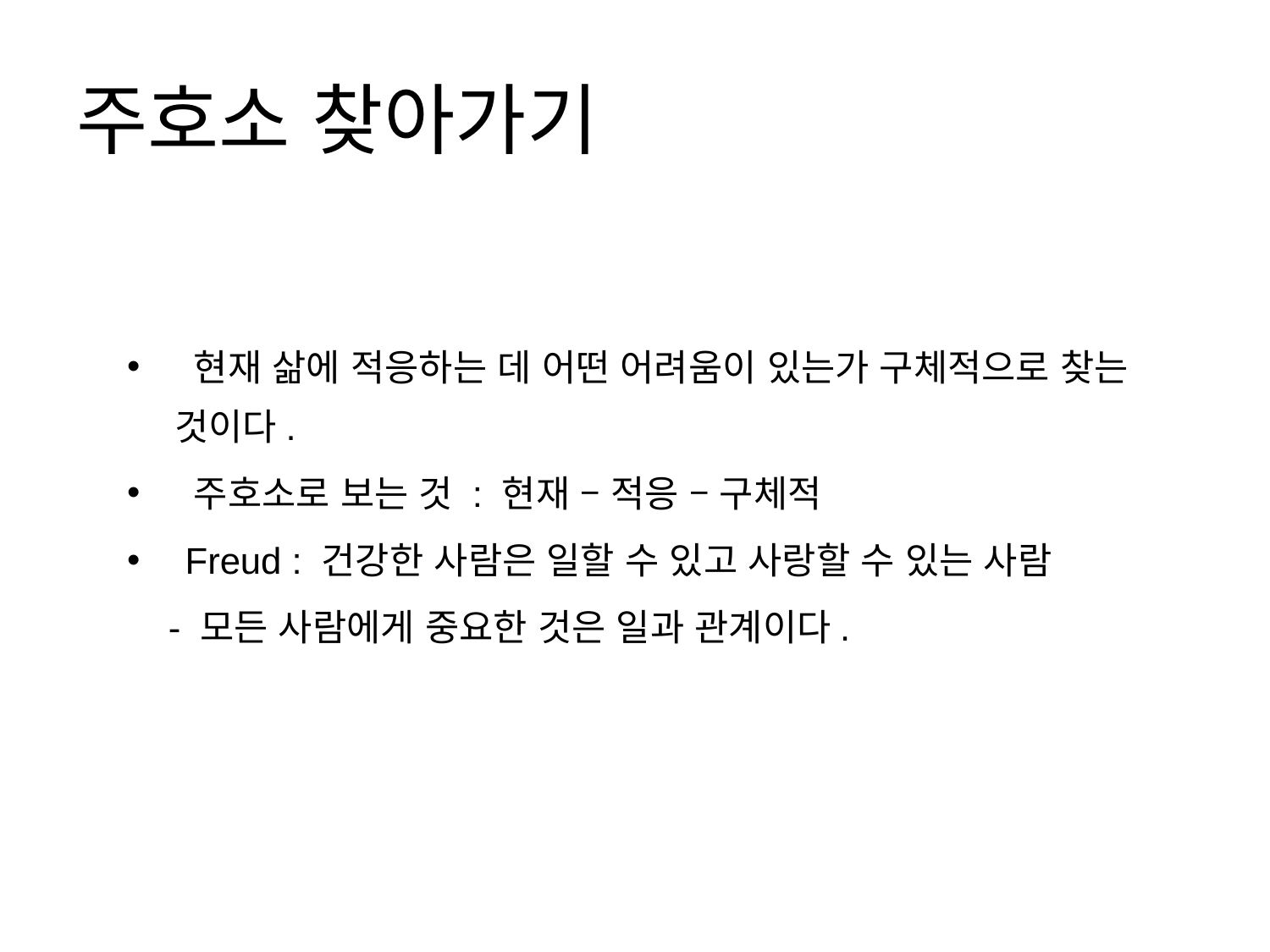

# 주호소 찾아가기
 현재 삶에 적응하는 데 어떤 어려움이 있는가 구체적으로 찾는 것이다.
 주호소로 보는 것 : 현재 – 적응 – 구체적
 Freud : 건강한 사람은 일할 수 있고 사랑할 수 있는 사람
    - 모든 사람에게 중요한 것은 일과 관계이다.